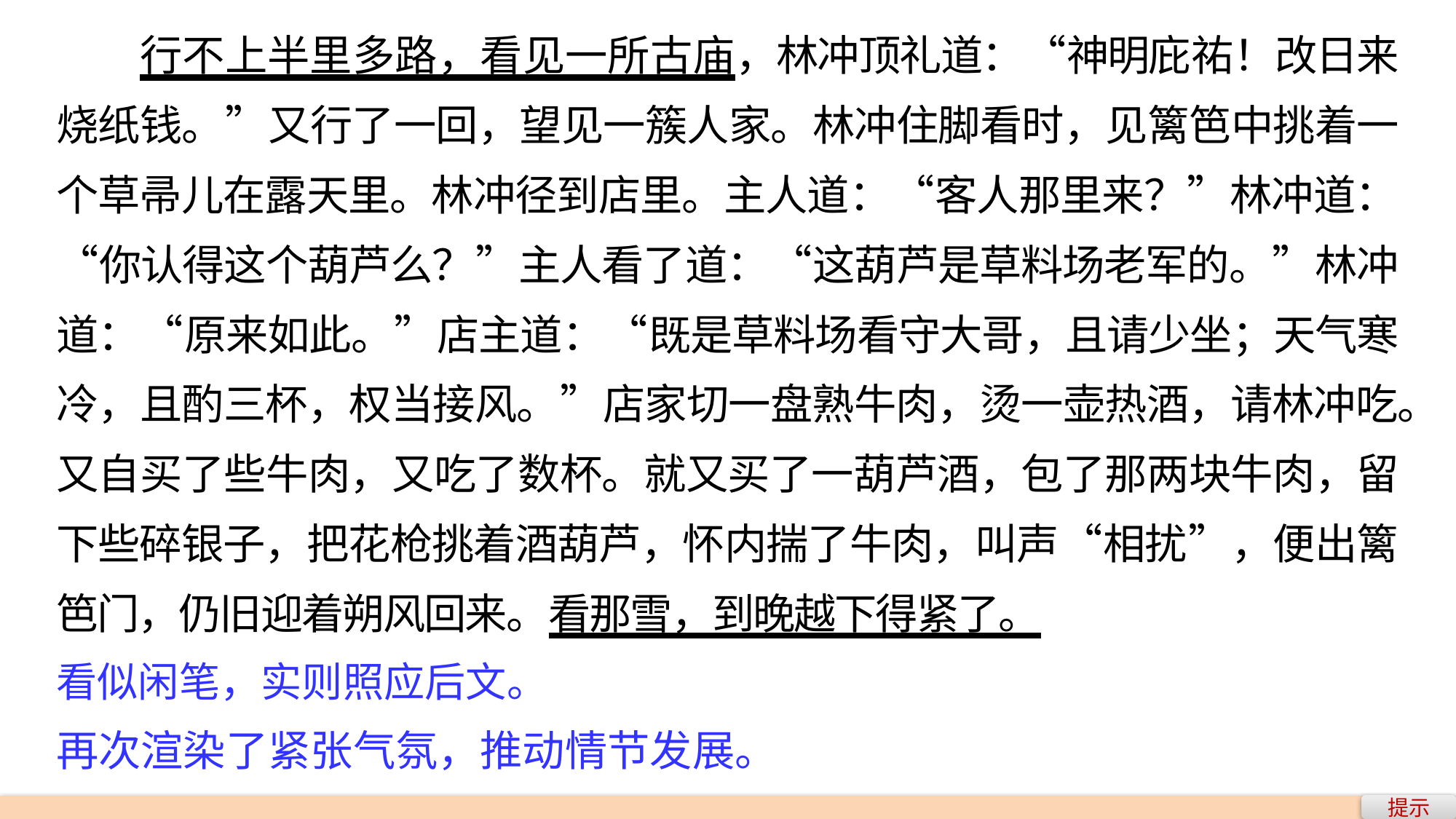

行不上半里多路，看见一所古庙，林冲顶礼道：“神明庇祐！改日来烧纸钱。”又行了一回，望见一簇人家。林冲住脚看时，见篱笆中挑着一个草帚儿在露天里。林冲径到店里。主人道：“客人那里来？”林冲道：“你认得这个葫芦么？”主人看了道：“这葫芦是草料场老军的。”林冲道：“原来如此。”店主道：“既是草料场看守大哥，且请少坐；天气寒冷，且酌三杯，权当接风。”店家切一盘熟牛肉，烫一壶热酒，请林冲吃。又自买了些牛肉，又吃了数杯。就又买了一葫芦酒，包了那两块牛肉，留下些碎银子，把花枪挑着酒葫芦，怀内揣了牛肉，叫声“相扰”，便出篱笆门，仍旧迎着朔风回来。看那雪，到晚越下得紧了。
看似闲笔，实则照应后文。
再次渲染了紧张气氛，推动情节发展。
提示